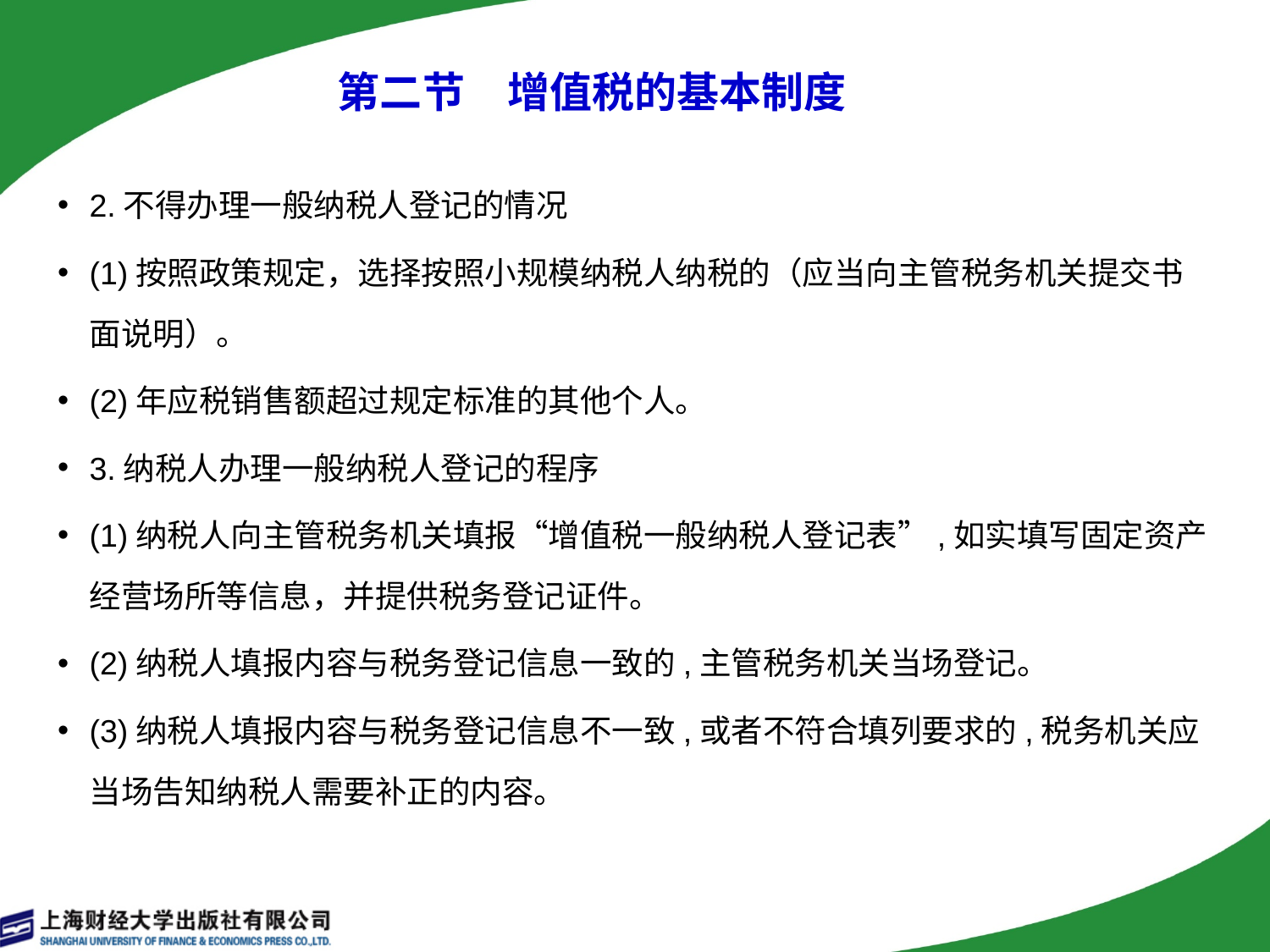

第二节　增值税的基本制度
2.不得办理一般纳税人登记的情况
(1)按照政策规定，选择按照小规模纳税人纳税的（应当向主管税务机关提交书面说明）。
(2)年应税销售额超过规定标准的其他个人。
3.纳税人办理一般纳税人登记的程序
(1)纳税人向主管税务机关填报“增值税一般纳税人登记表”,如实填写固定资产经营场所等信息，并提供税务登记证件。
(2)纳税人填报内容与税务登记信息一致的,主管税务机关当场登记。
(3)纳税人填报内容与税务登记信息不一致,或者不符合填列要求的,税务机关应当场告知纳税人需要补正的内容。